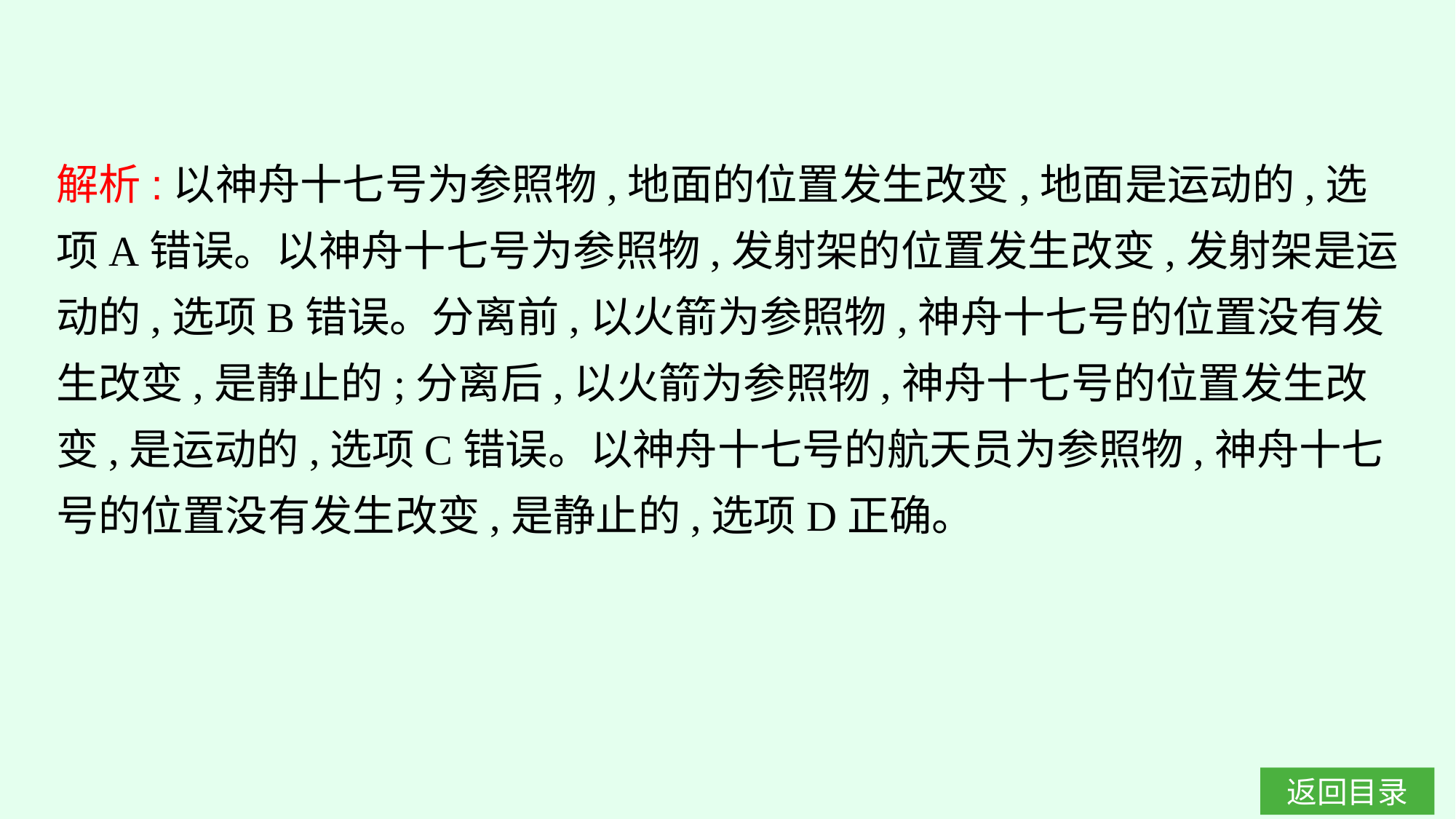

解析:以神舟十七号为参照物,地面的位置发生改变,地面是运动的,选项A错误。以神舟十七号为参照物,发射架的位置发生改变,发射架是运动的,选项B错误。分离前,以火箭为参照物,神舟十七号的位置没有发生改变,是静止的;分离后,以火箭为参照物,神舟十七号的位置发生改变,是运动的,选项C错误。以神舟十七号的航天员为参照物,神舟十七号的位置没有发生改变,是静止的,选项D正确。